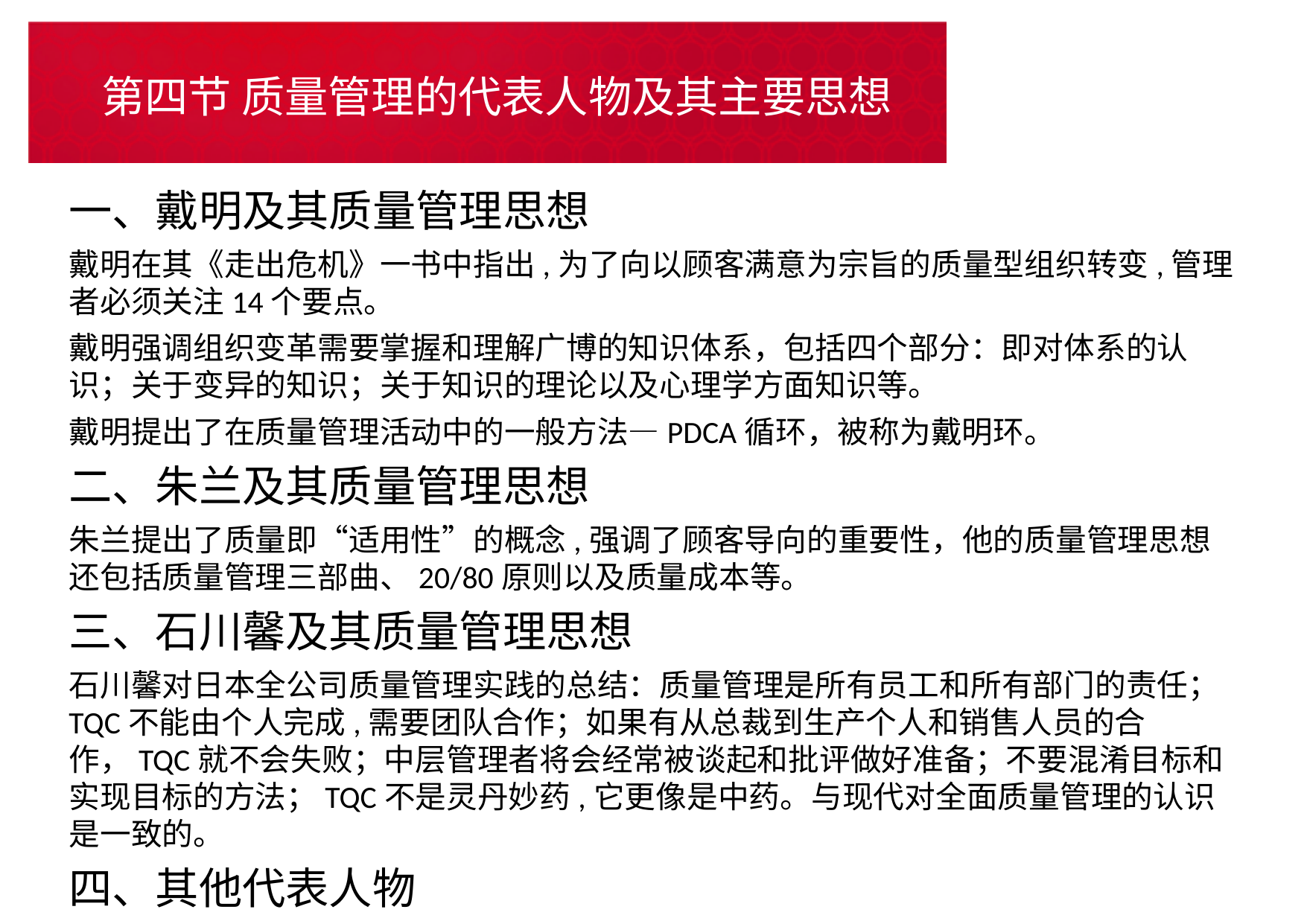

# 第四节 质量管理的代表人物及其主要思想
一、戴明及其质量管理思想
戴明在其《走出危机》一书中指出,为了向以顾客满意为宗旨的质量型组织转变,管理者必须关注14个要点。
戴明强调组织变革需要掌握和理解广博的知识体系，包括四个部分：即对体系的认识；关于变异的知识；关于知识的理论以及心理学方面知识等。
戴明提出了在质量管理活动中的一般方法—PDCA循环，被称为戴明环。
二、朱兰及其质量管理思想
朱兰提出了质量即“适用性”的概念,强调了顾客导向的重要性，他的质量管理思想还包括质量管理三部曲、20/80原则以及质量成本等。
三、石川馨及其质量管理思想
石川馨对日本全公司质量管理实践的总结：质量管理是所有员工和所有部门的责任；TQC不能由个人完成,需要团队合作；如果有从总裁到生产个人和销售人员的合作，TQC就不会失败；中层管理者将会经常被谈起和批评做好准备；不要混淆目标和实现目标的方法；TQC不是灵丹妙药,它更像是中药。与现代对全面质量管理的认识是一致的。
四、其他代表人物